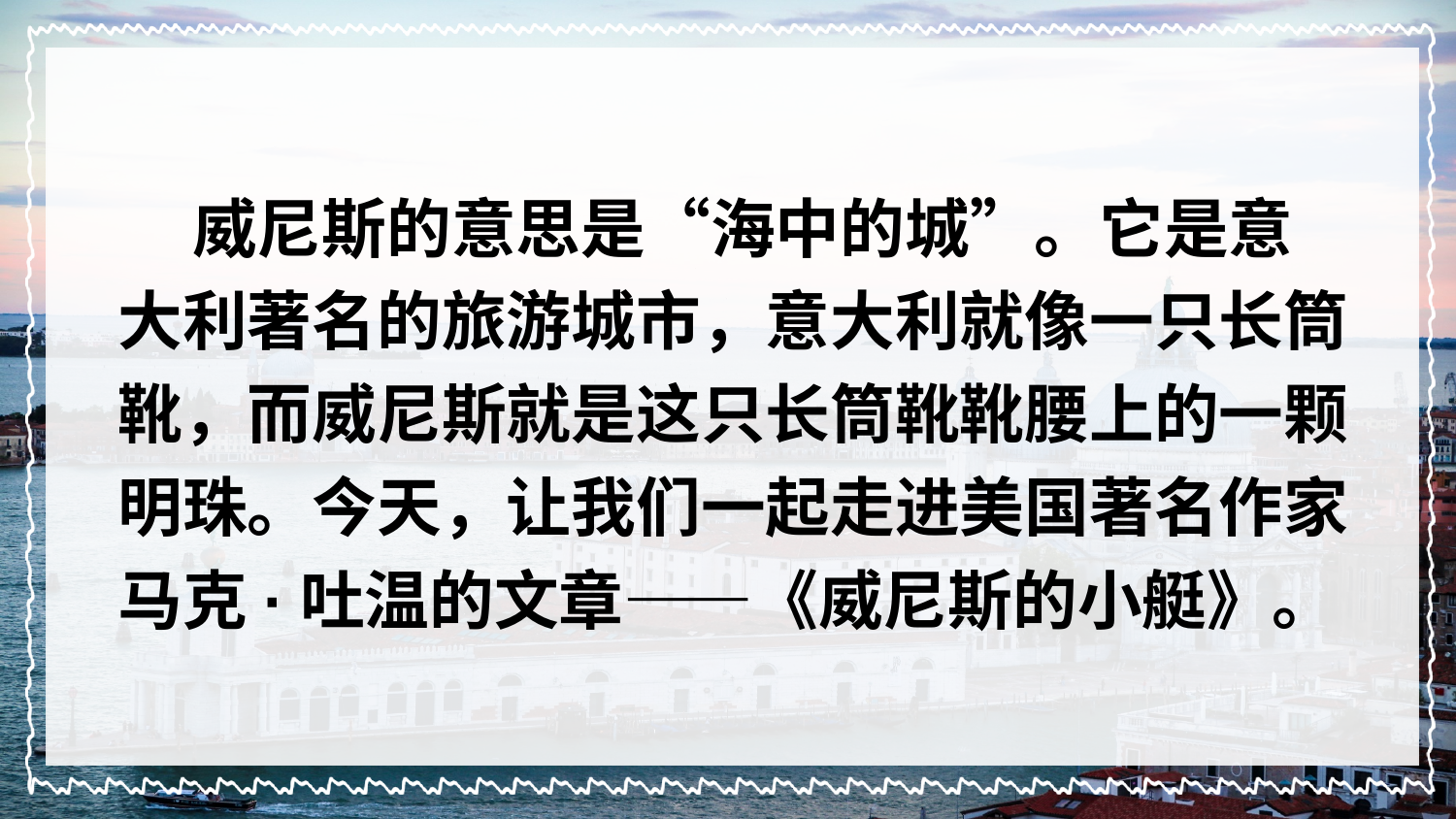

威尼斯的意思是“海中的城”。它是意大利著名的旅游城市，意大利就像一只长筒靴，而威尼斯就是这只长筒靴靴腰上的一颗明珠。今天，让我们一起走进美国著名作家马克·吐温的文章——《威尼斯的小艇》。